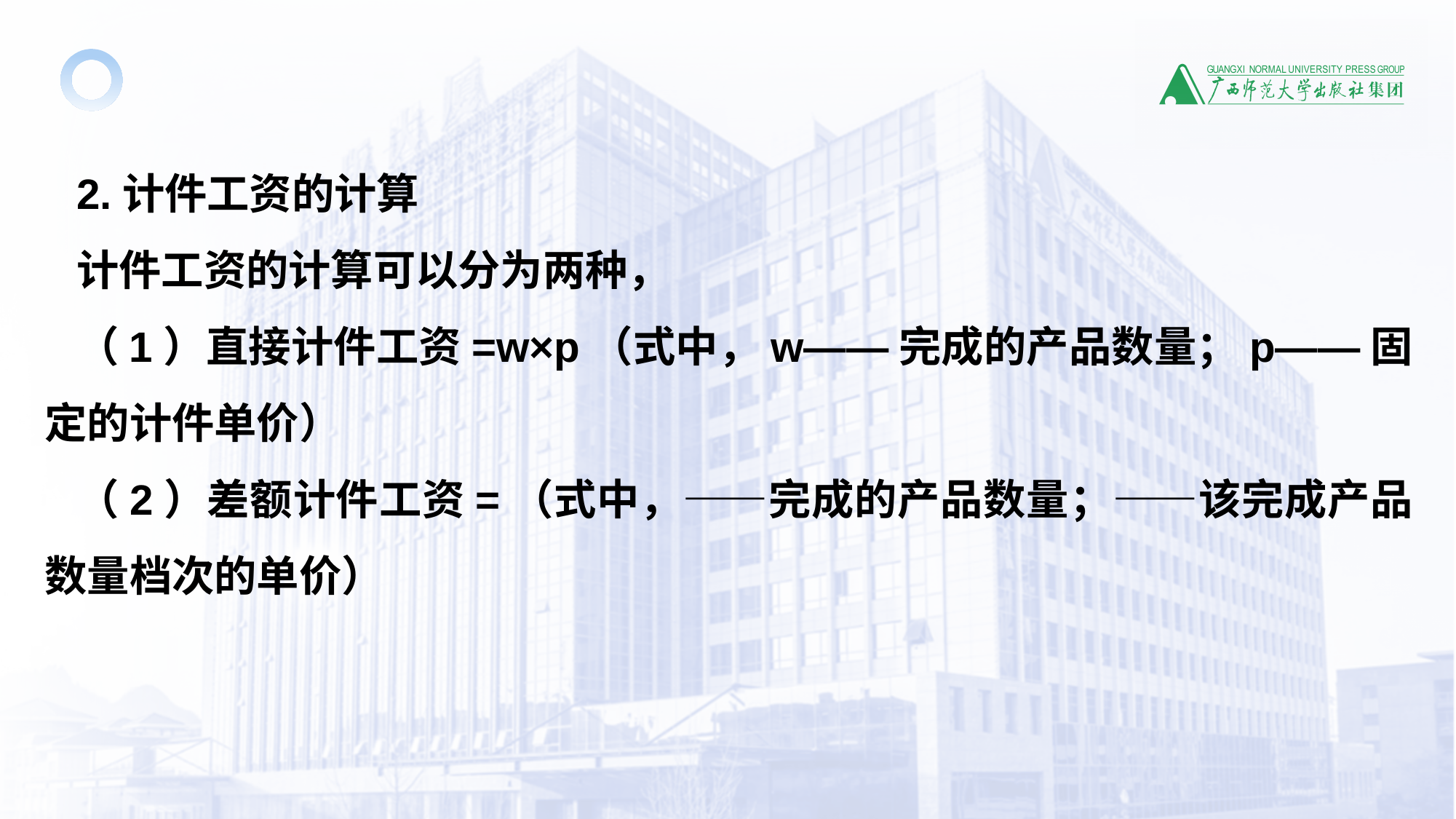

2.计件工资的计算
计件工资的计算可以分为两种，
（1）直接计件工资=w×p（式中，w——完成的产品数量；p——固定的计件单价）
（2）差额计件工资=（式中，——完成的产品数量；——该完成产品数量档次的单价）